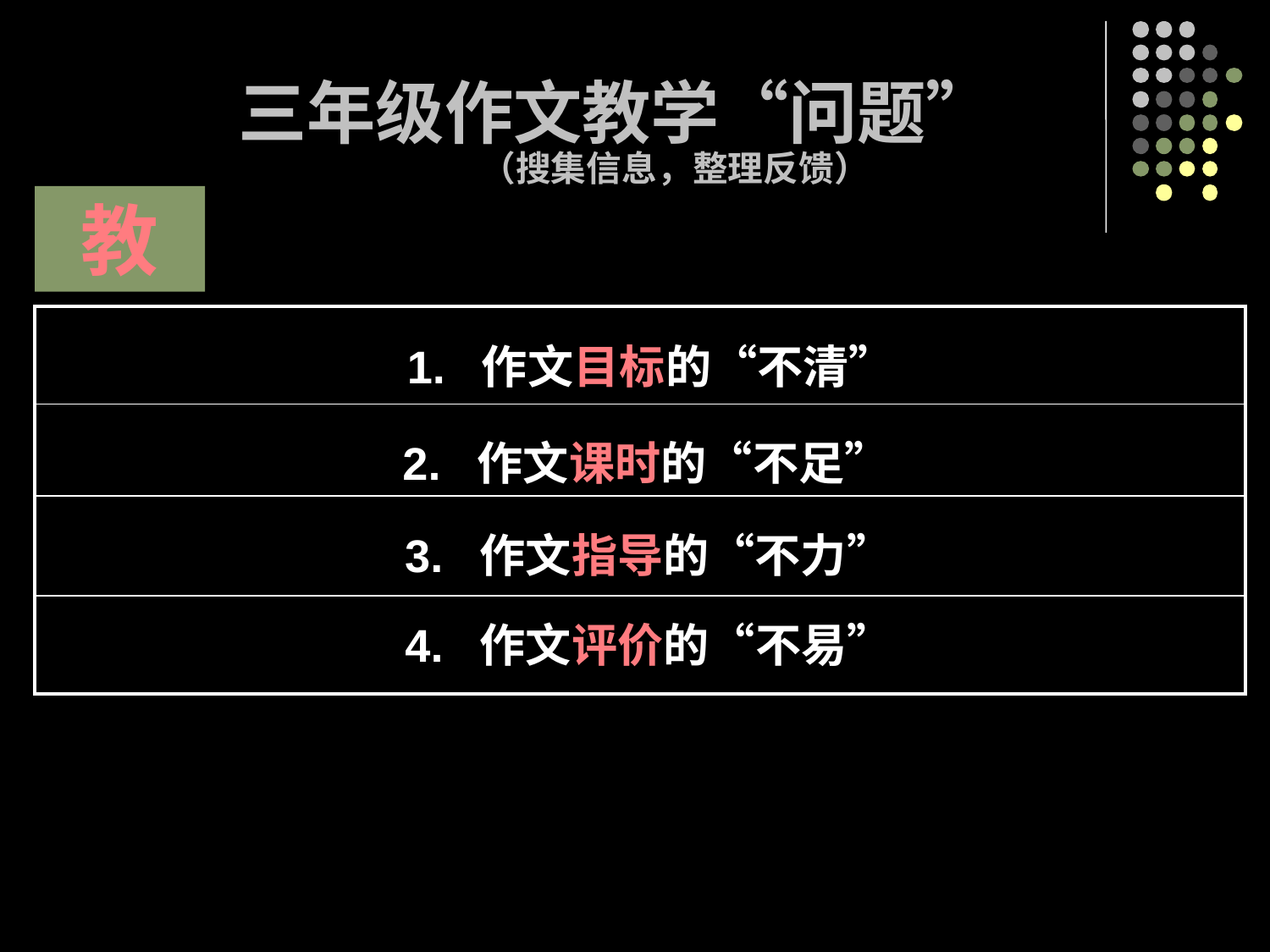

# 三年级作文教学“问题”
（搜集信息，整理反馈）
教
|  |
| --- |
|  |
|  |
|  |
1.  作文目标的“不清”
2.  作文课时的“不足”
3.  作文指导的“不力”
4.  作文评价的“不易”